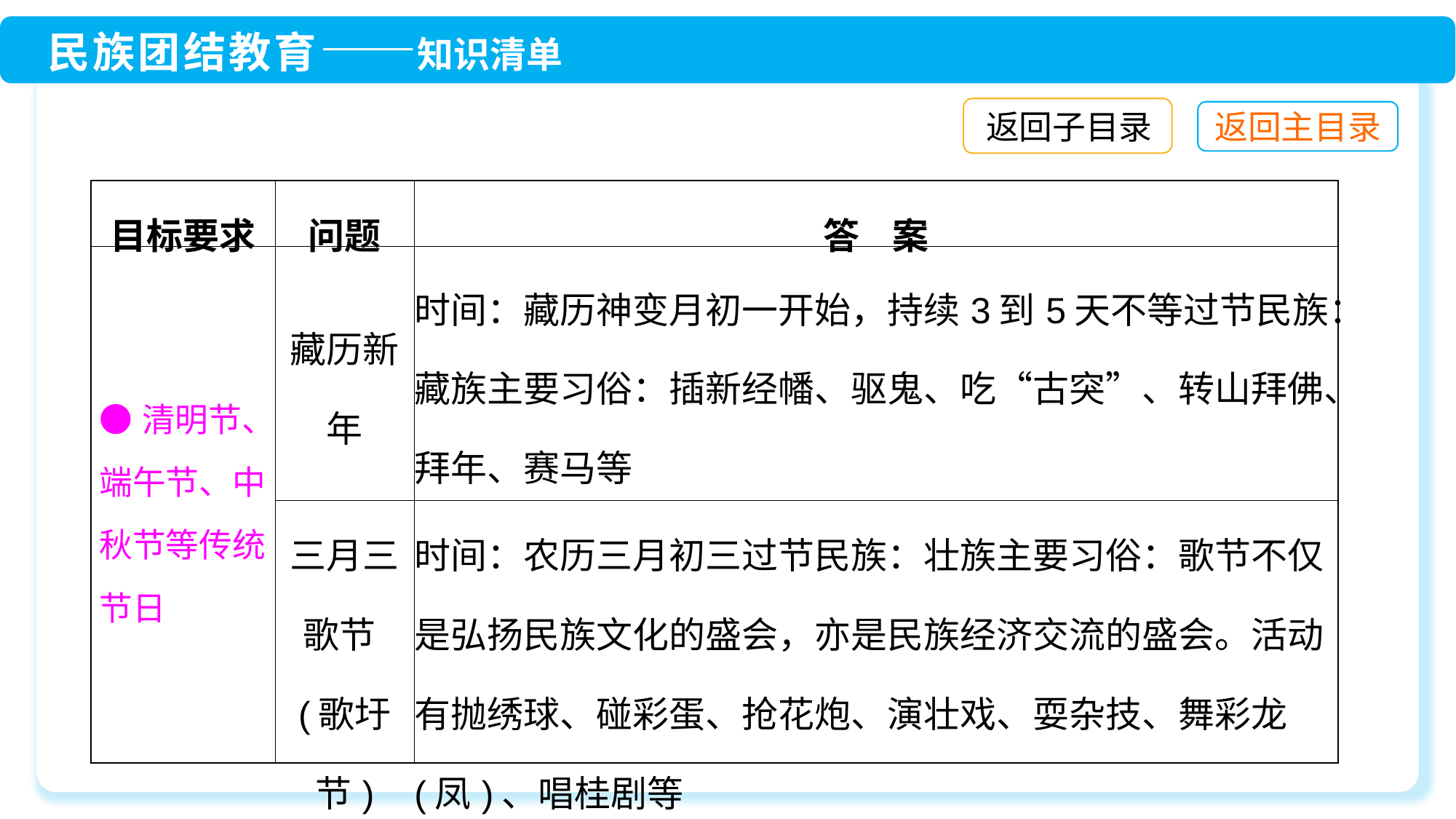

返回子目录
| 目标要求 | 问题 | 答 案 |
| --- | --- | --- |
| ●清明节、端午节、中秋节等传统节日 | 藏历新年 | 时间：藏历神变月初一开始，持续3到5天不等过节民族：藏族主要习俗：插新经幡、驱鬼、吃“古突”、转山拜佛、拜年、赛马等 |
|  | 三月三歌节(歌圩节) | 时间：农历三月初三过节民族：壮族主要习俗：歌节不仅是弘扬民族文化的盛会，亦是民族经济交流的盛会。活动有抛绣球、碰彩蛋、抢花炮、演壮戏、耍杂技、舞彩龙(凤)、唱桂剧等 |